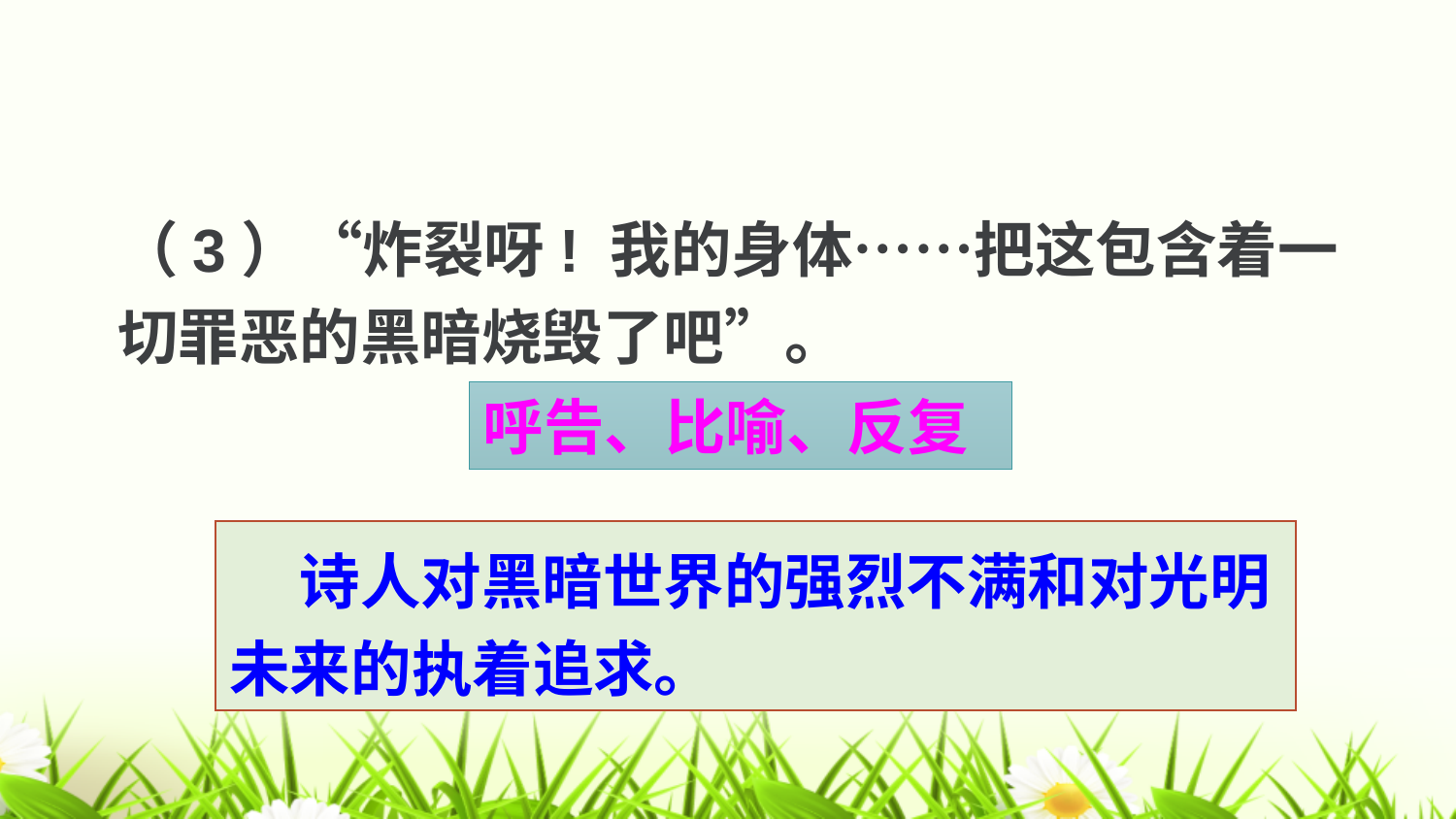

（3）“炸裂呀! 我的身体……把这包含着一切罪恶的黑暗烧毁了吧”。
呼告、比喻、反复
    诗人对黑暗世界的强烈不满和对光明未来的执着追求。